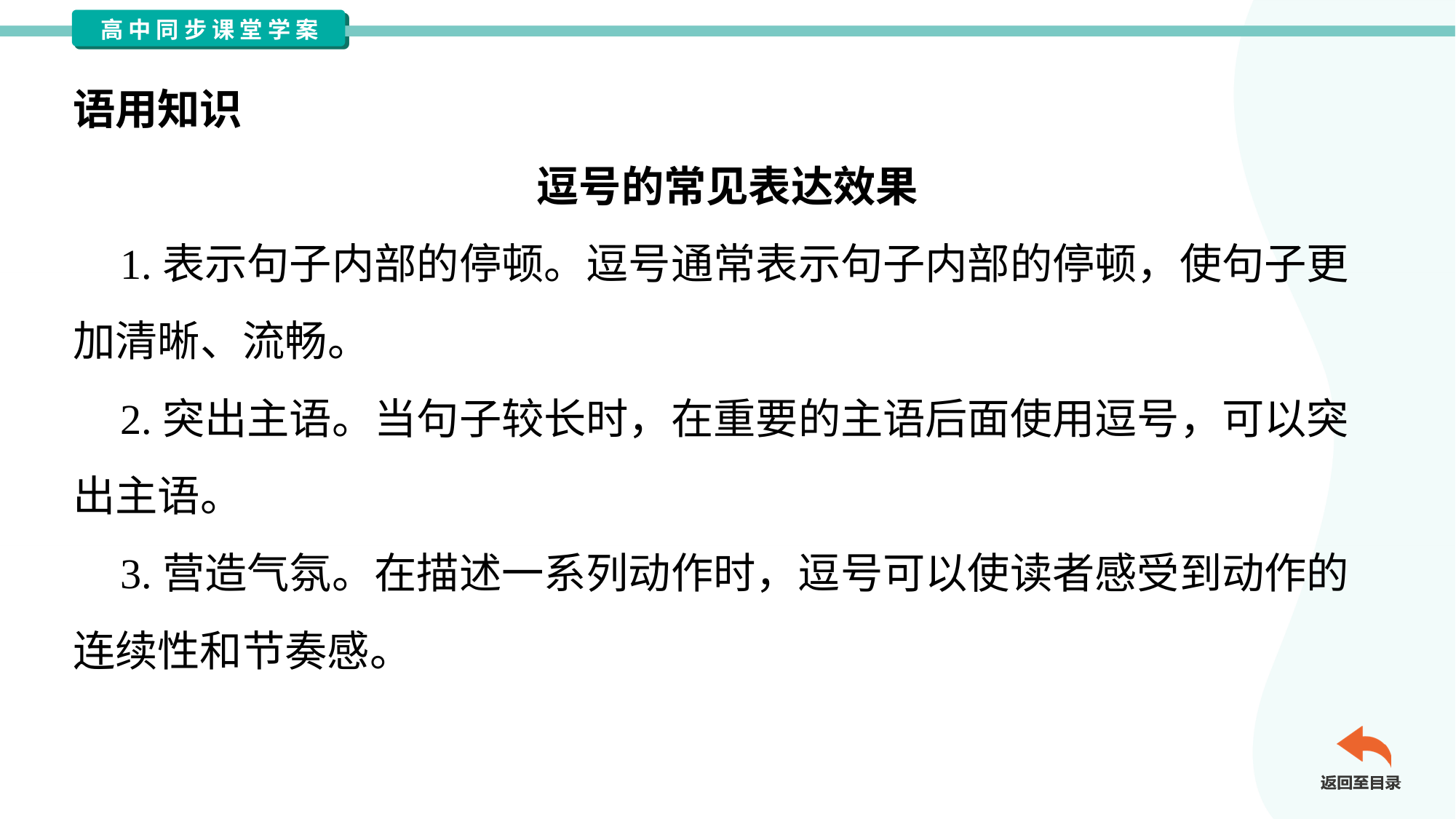

语用知识
逗号的常见表达效果
    1.表示句子内部的停顿。逗号通常表示句子内部的停顿，使句子更
加清晰、流畅。
    2.突出主语。当句子较长时，在重要的主语后面使用逗号，可以突
出主语。
    3.营造气氛。在描述一系列动作时，逗号可以使读者感受到动作的
连续性和节奏感。